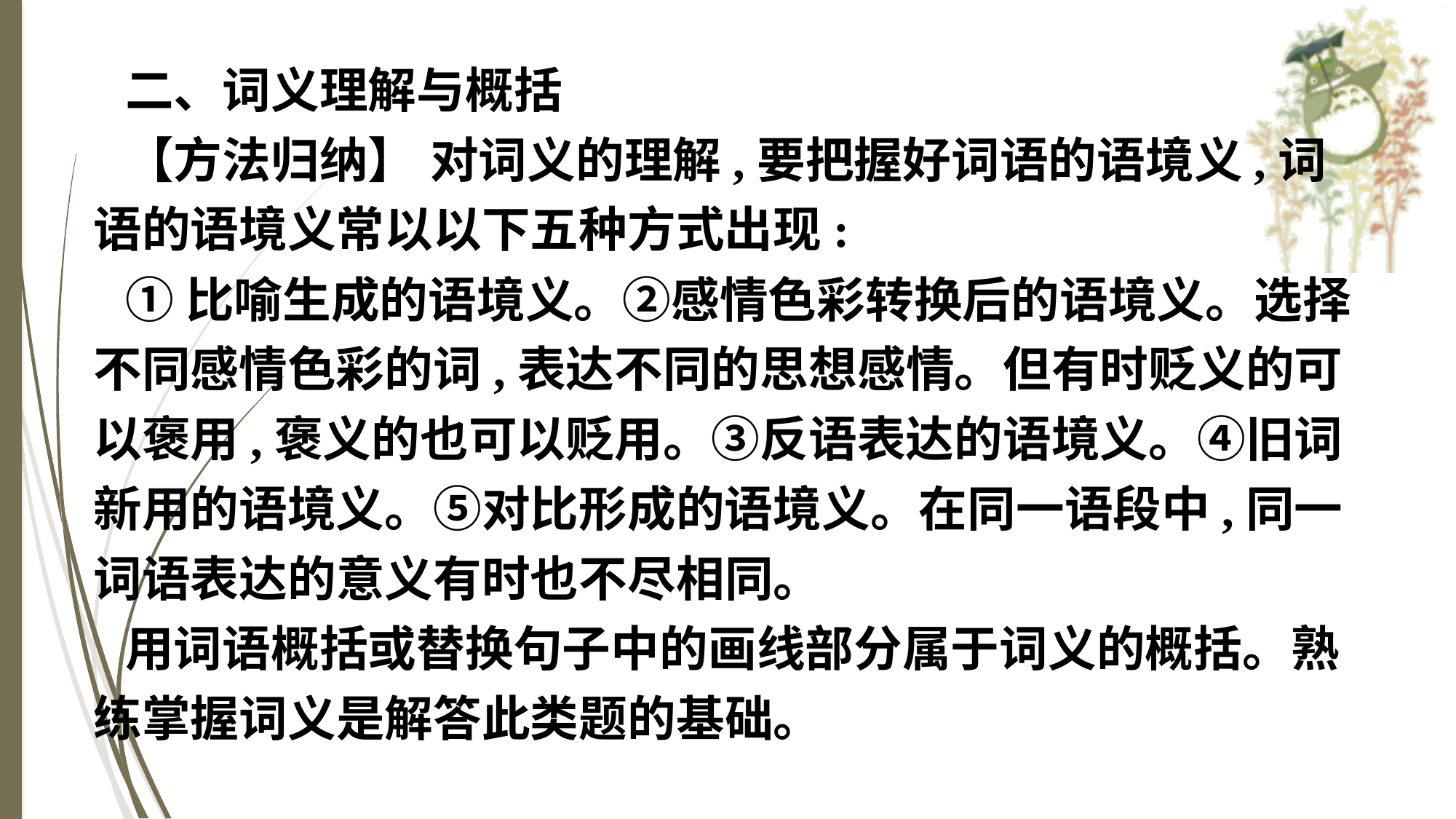

二、词义理解与概括
【方法归纳】 对词义的理解,要把握好词语的语境义,词语的语境义常以以下五种方式出现:
①比喻生成的语境义。②感情色彩转换后的语境义。选择不同感情色彩的词,表达不同的思想感情。但有时贬义的可以褒用,褒义的也可以贬用。③反语表达的语境义。④旧词新用的语境义。⑤对比形成的语境义。在同一语段中,同一词语表达的意义有时也不尽相同。
用词语概括或替换句子中的画线部分属于词义的概括。熟练掌握词义是解答此类题的基础。